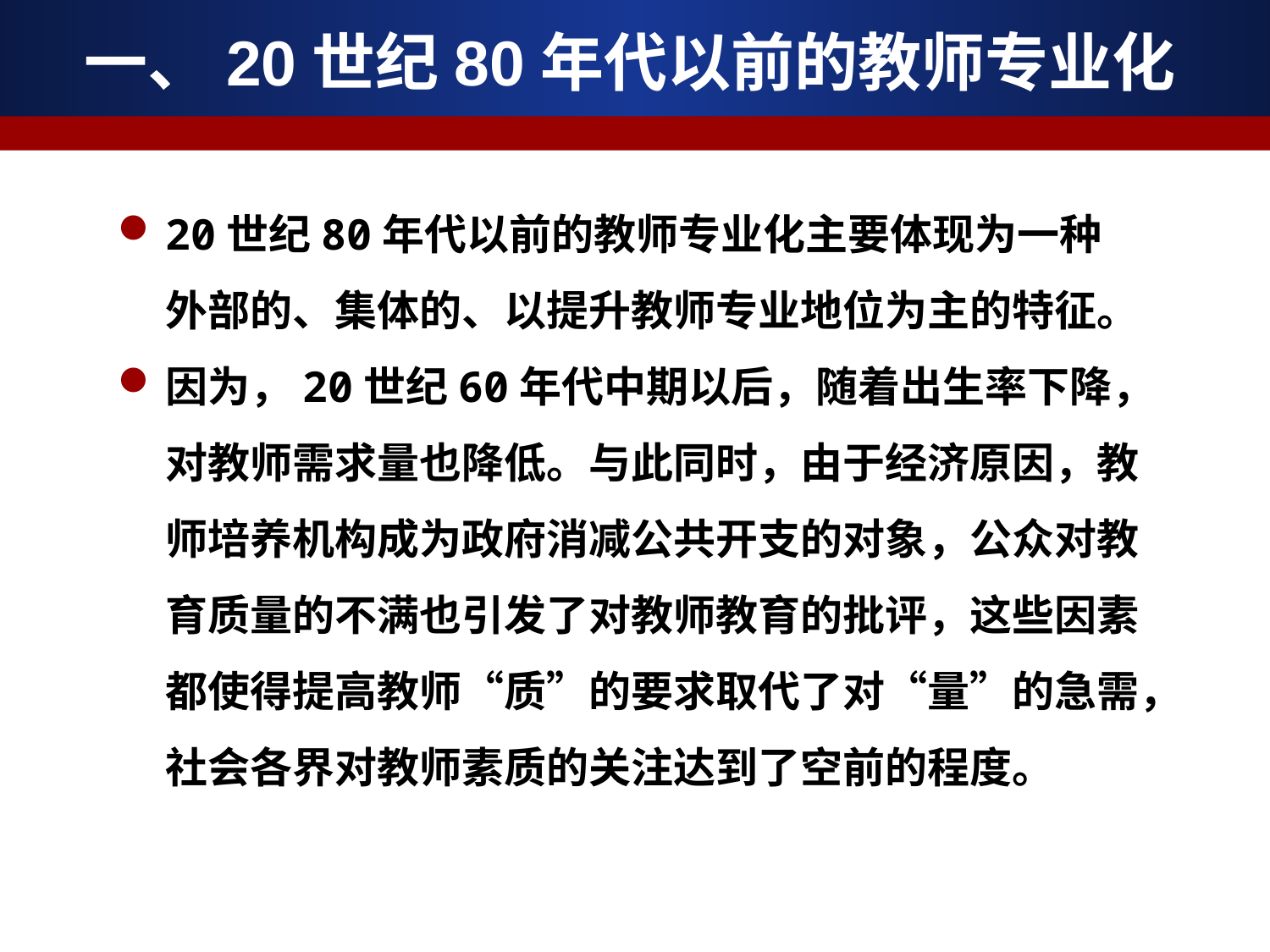

# 一、20世纪80年代以前的教师专业化
20世纪80年代以前的教师专业化主要体现为一种外部的、集体的、以提升教师专业地位为主的特征。
因为，20世纪60年代中期以后，随着出生率下降，对教师需求量也降低。与此同时，由于经济原因，教师培养机构成为政府消减公共开支的对象，公众对教育质量的不满也引发了对教师教育的批评，这些因素都使得提高教师“质”的要求取代了对“量”的急需，社会各界对教师素质的关注达到了空前的程度。